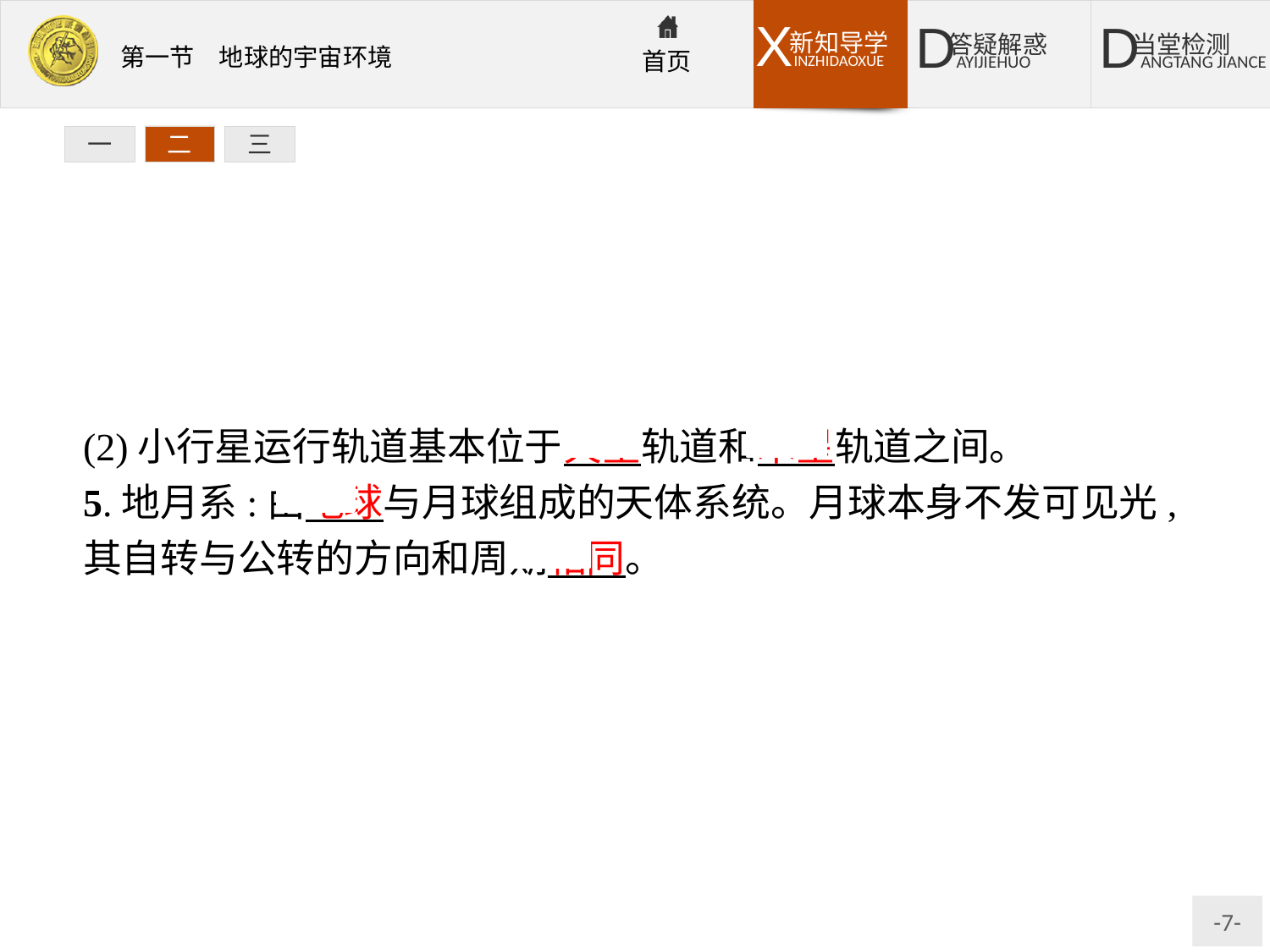

一
二
三
(2)小行星运行轨道基本位于火星轨道和木星轨道之间。
5.地月系:由地球与月球组成的天体系统。月球本身不发可见光,其自转与公转的方向和周期相同。